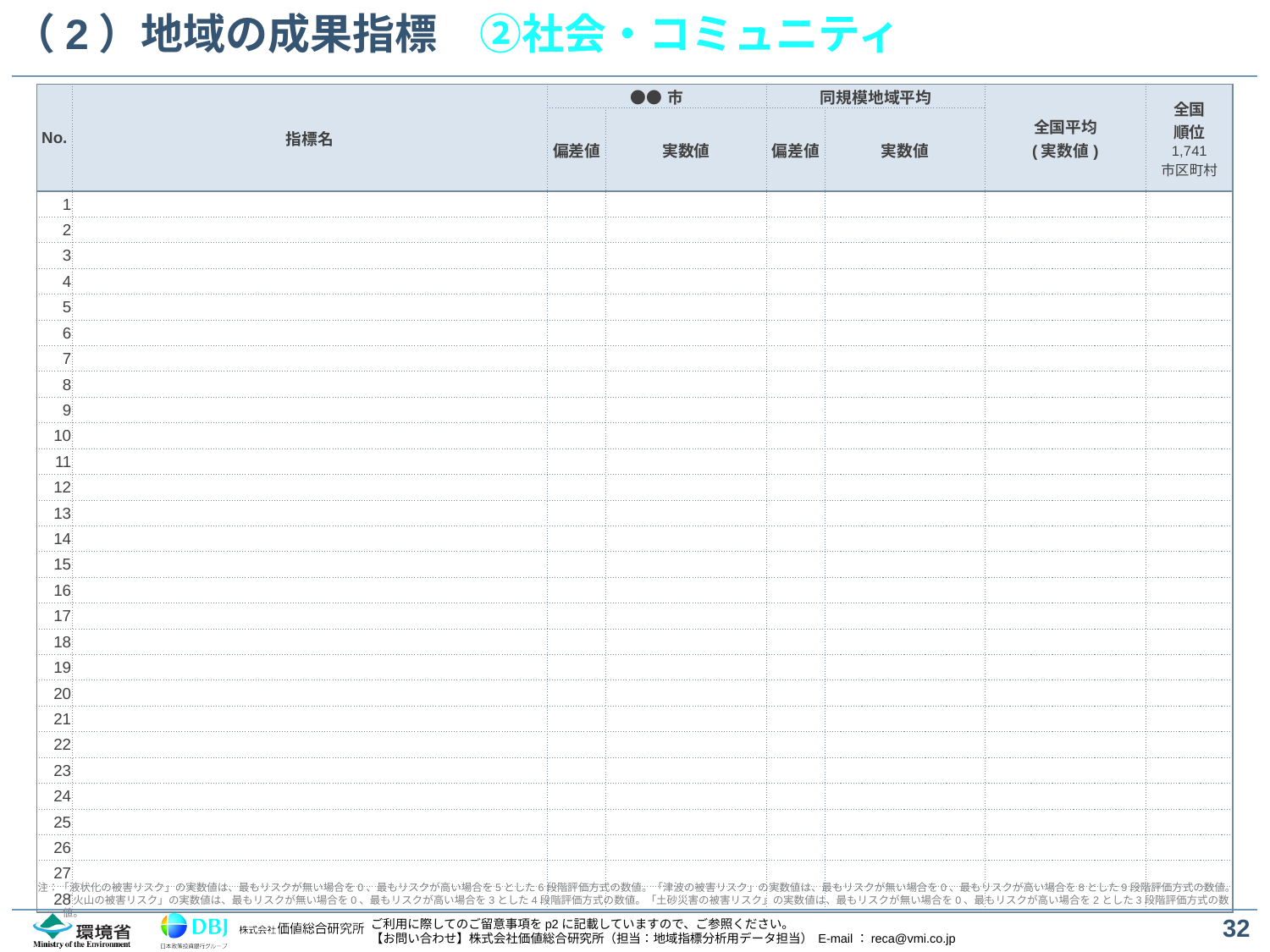

# （2）地域の成果指標　②社会・コミュニティ
| No. | 指標名 | ●●市 |  | 同規模地域平均 |  | 全国平均 (実数値) | 全国 順位 1,741 市区町村 |
| --- | --- | --- | --- | --- | --- | --- | --- |
|  |  | 偏差値 | 実数値 | 偏差値 | 実数値 |  |  |
| 1 |  |  |  |  |  |  |  |
| 2 |  |  |  |  |  |  |  |
| 3 |  |  |  |  |  |  |  |
| 4 |  |  |  |  |  |  |  |
| 5 |  |  |  |  |  |  |  |
| 6 |  |  |  |  |  |  |  |
| 7 |  |  |  |  |  |  |  |
| 8 |  |  |  |  |  |  |  |
| 9 |  |  |  |  |  |  |  |
| 10 |  |  |  |  |  |  |  |
| 11 |  |  |  |  |  |  |  |
| 12 |  |  |  |  |  |  |  |
| 13 |  |  |  |  |  |  |  |
| 14 |  |  |  |  |  |  |  |
| 15 |  |  |  |  |  |  |  |
| 16 |  |  |  |  |  |  |  |
| 17 |  |  |  |  |  |  |  |
| 18 |  |  |  |  |  |  |  |
| 19 |  |  |  |  |  |  |  |
| 20 |  |  |  |  |  |  |  |
| 21 |  |  |  |  |  |  |  |
| 22 |  |  |  |  |  |  |  |
| 23 |  |  |  |  |  |  |  |
| 24 |  |  |  |  |  |  |  |
| 25 |  |  |  |  |  |  |  |
| 26 |  |  |  |  |  |  |  |
| 27 |  |  |  |  |  |  |  |
| 28 |  |  |  |  |  |  |  |
注：「液状化の被害リスク」の実数値は、最もリスクが無い場合を0、最もリスクが高い場合を5とした6段階評価方式の数値。「津波の被害リスク」の実数値は、最もリスクが無い場合を0、最もリスクが高い場合を8とした9段階評価方式の数値。「火山の被害リスク」の実数値は、最もリスクが無い場合を0、最もリスクが高い場合を3とした4段階評価方式の数値。「土砂災害の被害リスク」の実数値は、最もリスクが無い場合を0、最もリスクが高い場合を2とした3段階評価方式の数値。
32